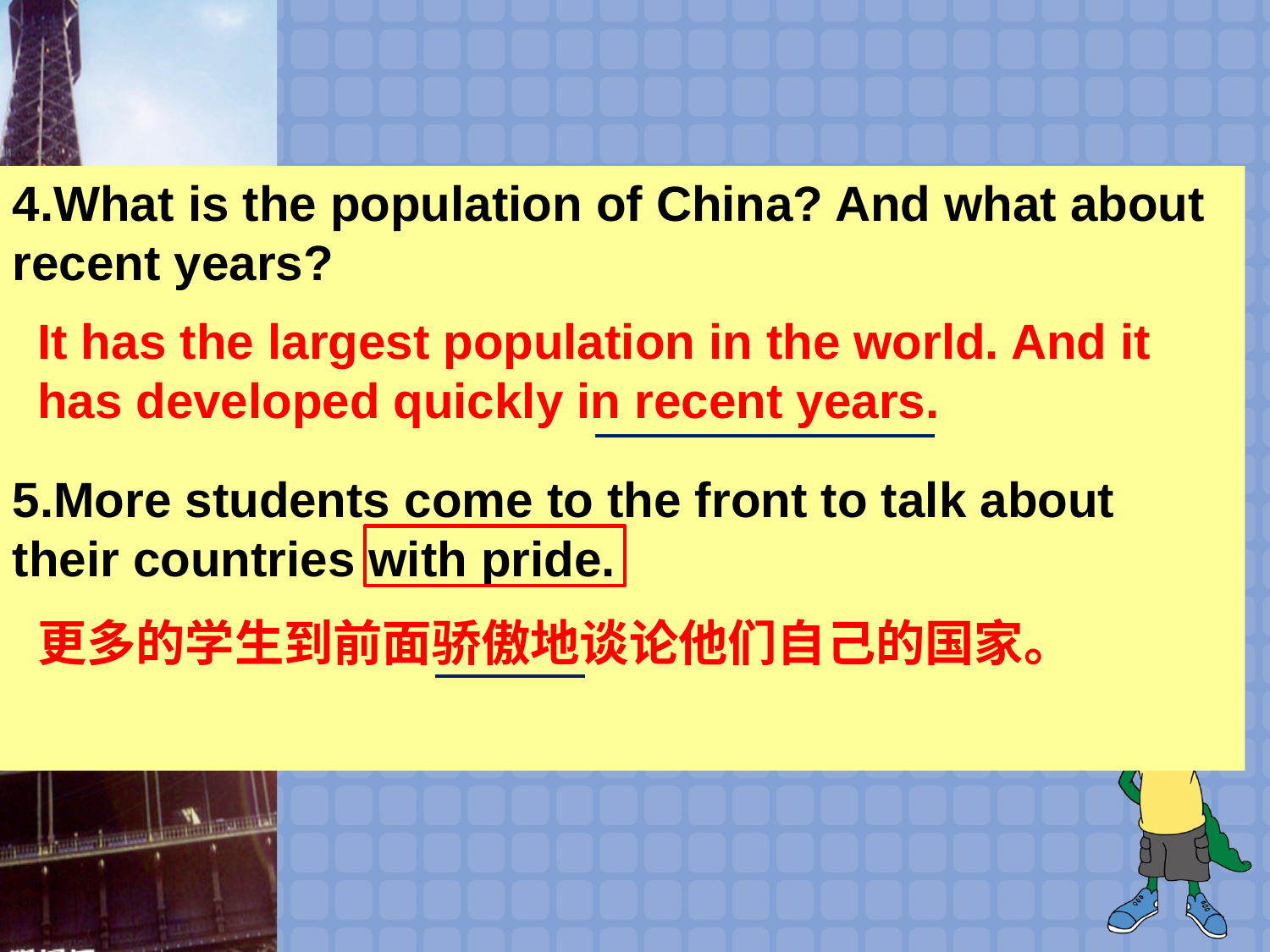

4.What is the population of China? And what about recent years?

5.More students come to the front to talk about their countries with pride.

It has the largest population in the world. And it has developed quickly in recent years.

更多的学生到前面骄傲地谈论他们自己的国家。